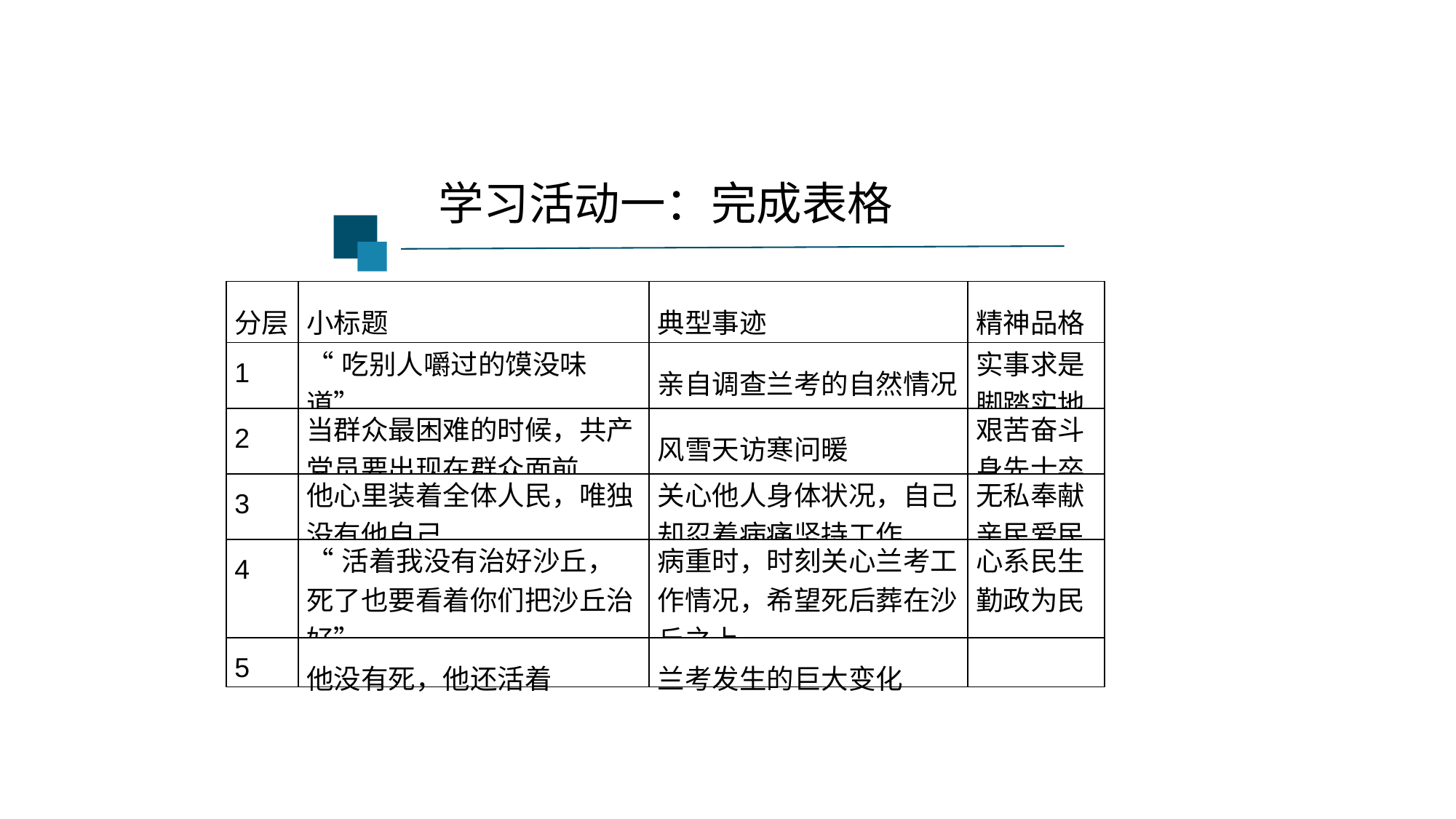

学习活动一：完成表格

| 分层 | 小标题 | 典型事迹 | 精神品格 |
| --- | --- | --- | --- |
| 1 | “吃别人嚼过的馍没味道” | 亲自调查兰考的自然情况 | 实事求是 脚踏实地 |
| 2 | 当群众最困难的时候，共产党员要出现在群众面前 | 风雪天访寒问暖 | 艰苦奋斗 身先士卒 |
| 3 | 他心里装着全体人民，唯独没有他自己 | 关心他人身体状况，自己却忍着病痛坚持工作 | 无私奉献亲民爱民 |
| 4 | “活着我没有治好沙丘，死了也要看着你们把沙丘治好” | 病重时，时刻关心兰考工作情况，希望死后葬在沙丘之上 | 心系民生勤政为民 |
| 5 | 他没有死，他还活着 | 兰考发生的巨大变化 |  |